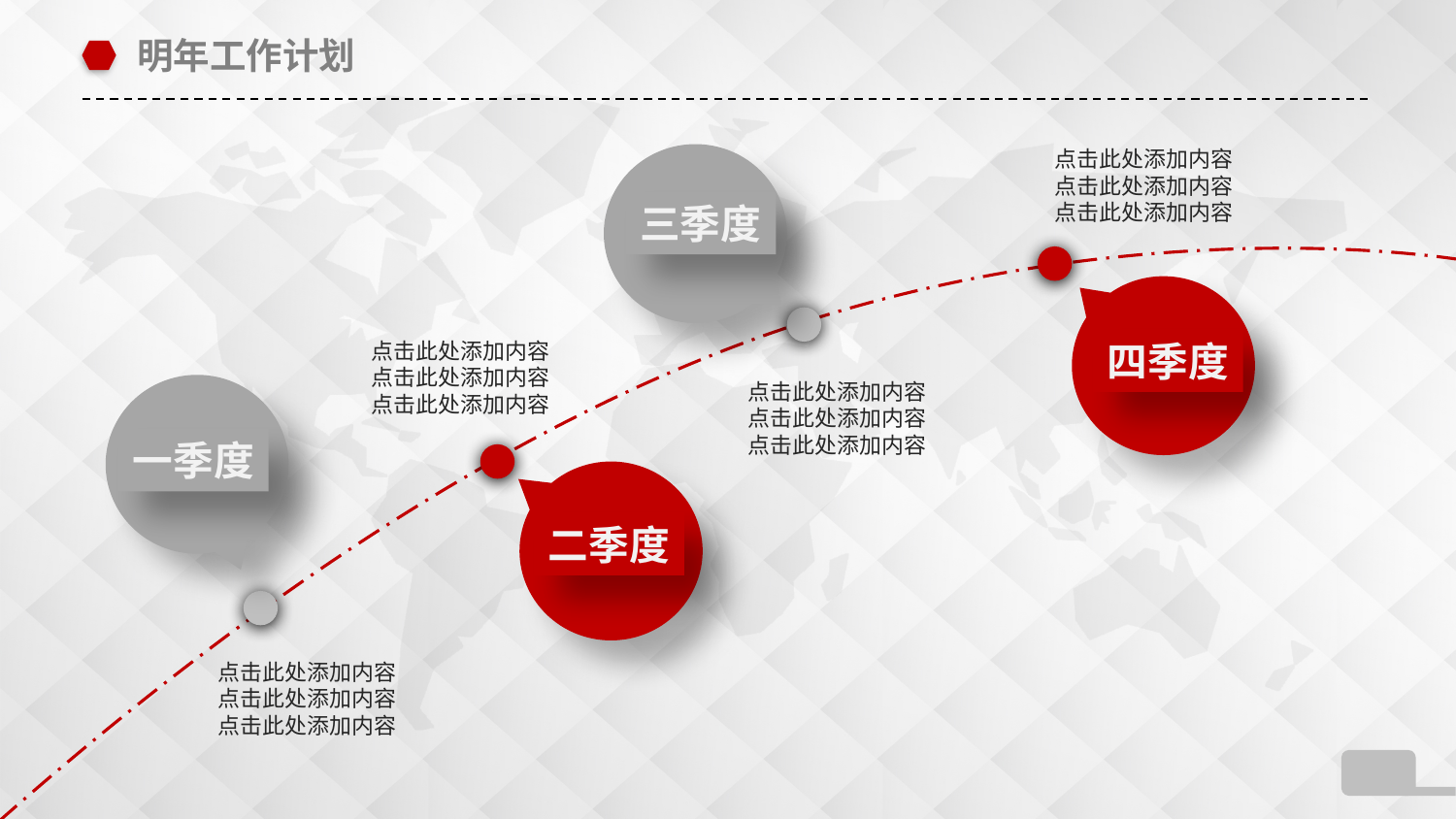

明年工作计划

点击此处添加内容
点击此处添加内容
点击此处添加内容

三季度

四季度

点击此处添加内容
点击此处添加内容
点击此处添加内容
点击此处添加内容
点击此处添加内容
点击此处添加内容

一季度

二季度

点击此处添加内容
点击此处添加内容
点击此处添加内容